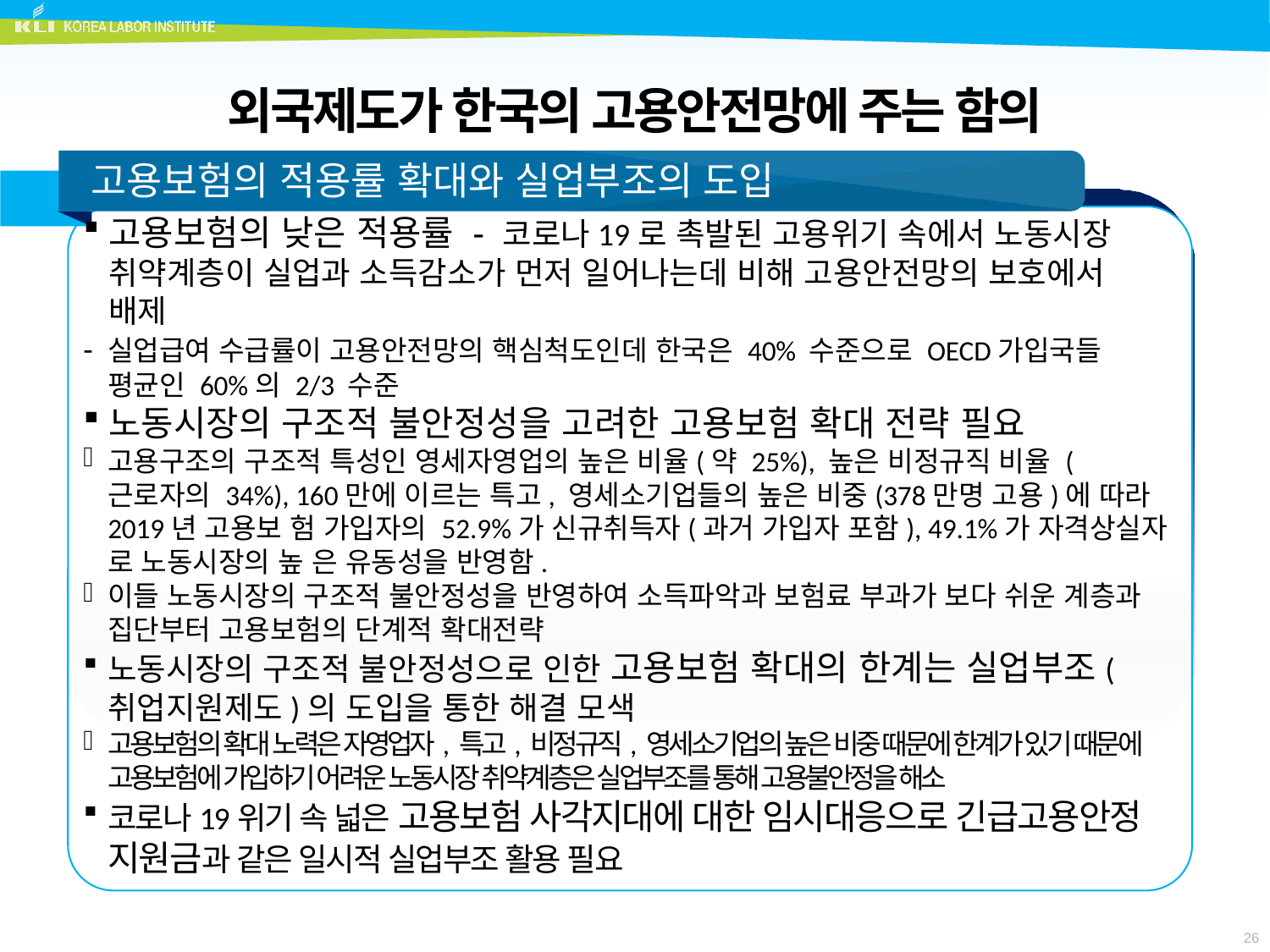

# 외국제도가 한국의 고용안전망에 주는 함의

 고용보험의 적용률 확대와 실업부조의 도입

고용보험의 낮은 적용률 - 코로나19로 촉발된 고용위기 속에서 노동시장 취약계층이 실업과 소득감소가 먼저 일어나는데 비해 고용안전망의 보호에서 배제
- 실업급여 수급률이 고용안전망의 핵심척도인데 한국은 40% 수준으로 OECD가입국들 평균인 60%의 2/3 수준
노동시장의 구조적 불안정성을 고려한 고용보험 확대 전략 필요
고용구조의 구조적 특성인 영세자영업의 높은 비율(약 25%), 높은 비정규직 비율 (근로자의 34%), 160만에 이르는 특고, 영세소기업들의 높은 비중(378만명 고용)에 따라 2019년 고용보 험 가입자의 52.9%가 신규취득자(과거 가입자 포함), 49.1%가 자격상실자 로 노동시장의 높 은 유동성을 반영함.
이들 노동시장의 구조적 불안정성을 반영하여 소득파악과 보험료 부과가 보다 쉬운 계층과 집단부터 고용보험의 단계적 확대전략
노동시장의 구조적 불안정성으로 인한 고용보험 확대의 한계는 실업부조(취업지원제도)의 도입을 통한 해결 모색
고용보험의 확대 노력은 자영업자, 특고, 비정규직, 영세소기업의 높은 비중 때문에 한계가 있기 때문에 고용보험에 가입하기 어려운 노동시장 취약계층은 실업부조를 통해 고용불안정을 해소
코로나19위기 속 넓은 고용보험 사각지대에 대한 임시대응으로 긴급고용안정 지원금과 같은 일시적 실업부조 활용 필요

26